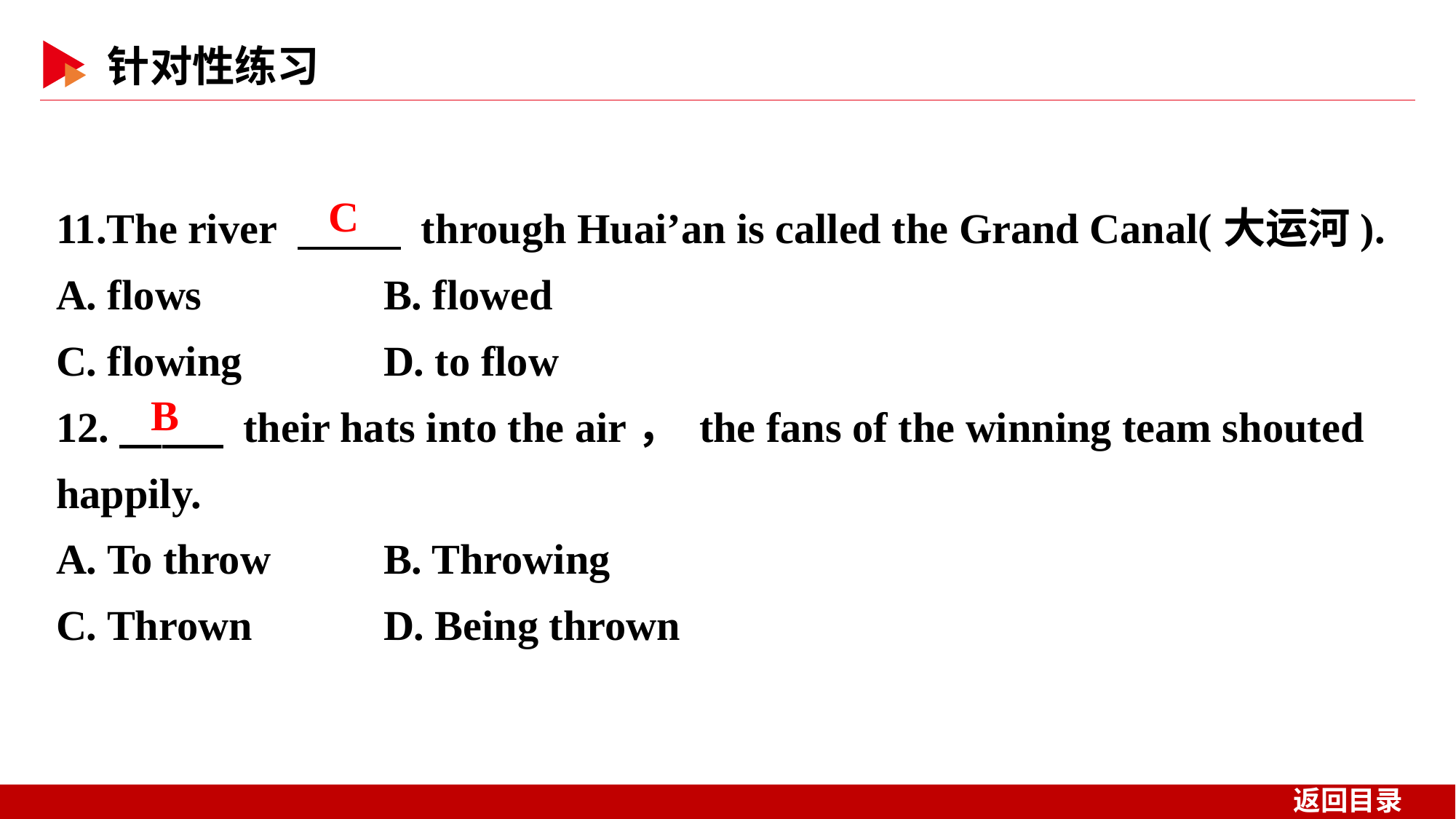

11.The river 　  　 through Huai’an is called the Grand Canal(大运河).
A. flows            	B. flowed
C. flowing           	D. to flow
12.　  　 their hats into the air， the fans of the winning team shouted happily.
A. To throw       	B. Throwing
C. Thrown        	D. Being thrown
C
B